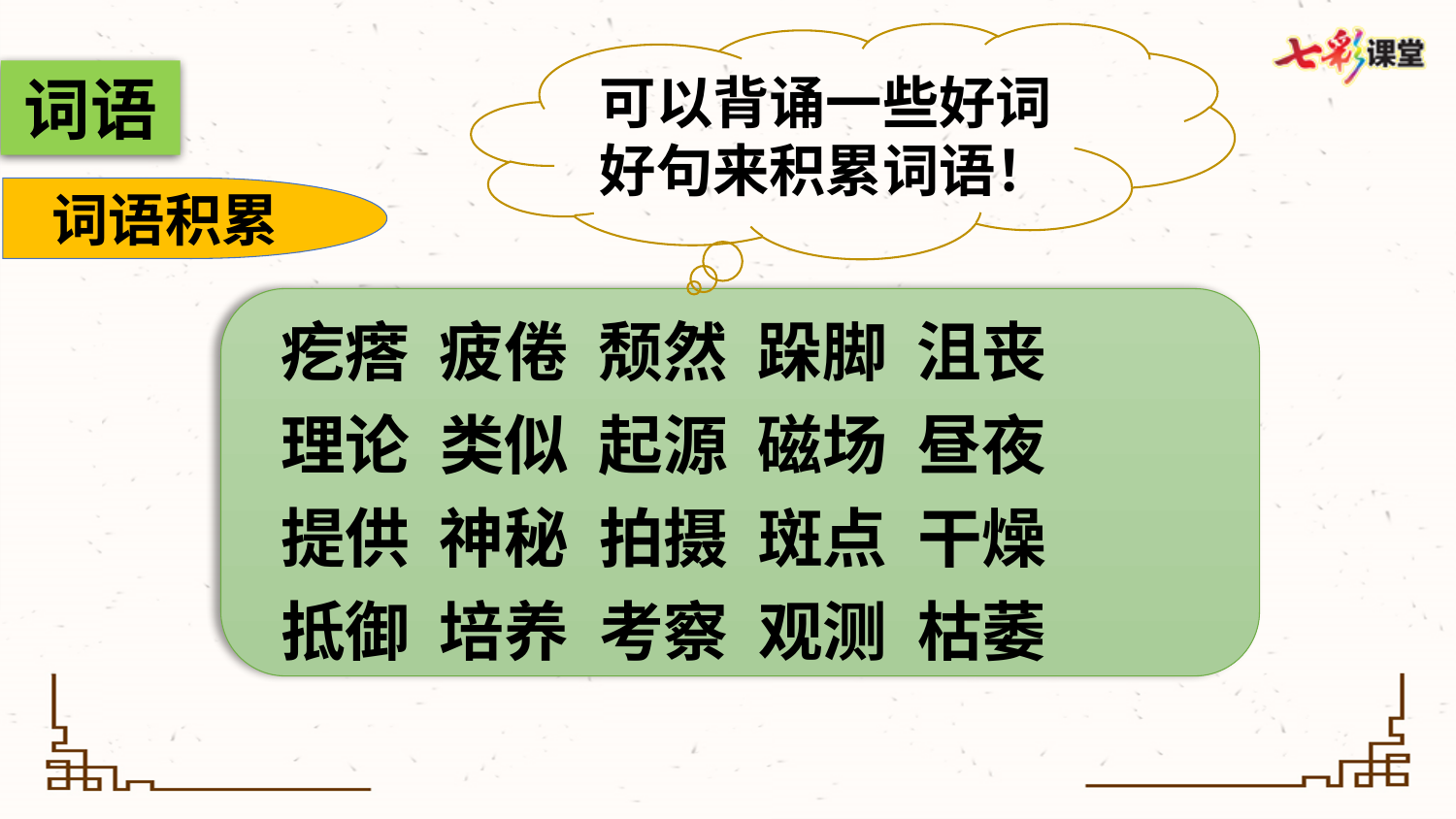

可以背诵一些好词好句来积累词语！
词语

词语积累
疙瘩  疲倦  颓然  跺脚  沮丧
理论  类似  起源  磁场  昼夜
提供  神秘  拍摄  斑点  干燥
抵御  培养  考察  观测  枯萎